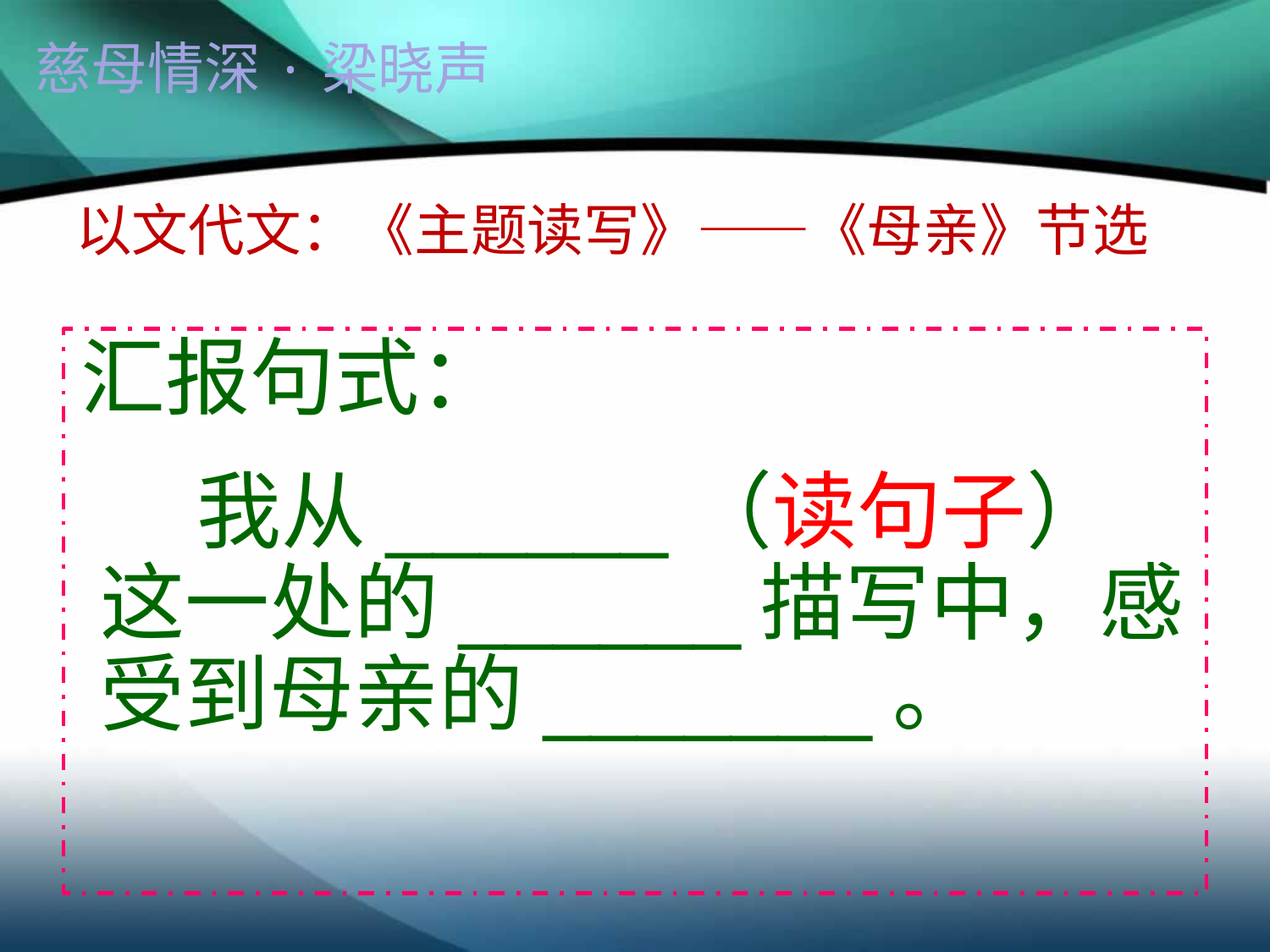

慈母情深·梁晓声
以文代文：《主题读写》——《母亲》节选
汇报句式：
     我从______（读句子）这一处的______描写中，感受到母亲的_______。